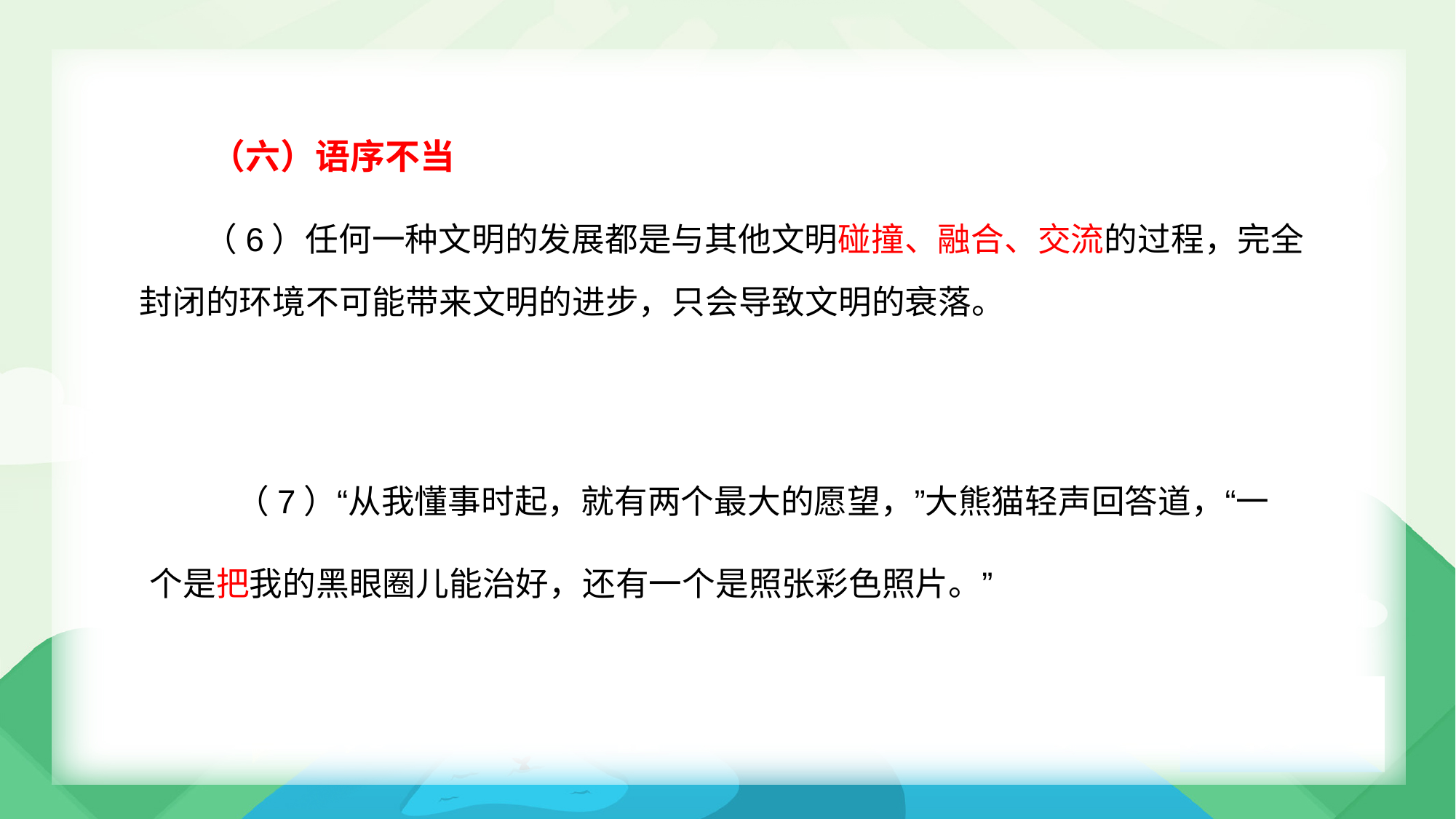

（六）语序不当
（6）任何一种文明的发展都是与其他文明碰撞、融合、交流的过程，完全
封闭的环境不可能带来文明的进步，只会导致文明的衰落。
（7）“从我懂事时起，就有两个最大的愿望，”大熊猫轻声回答道，“一
个是把我的黑眼圈儿能治好，还有一个是照张彩色照片。”